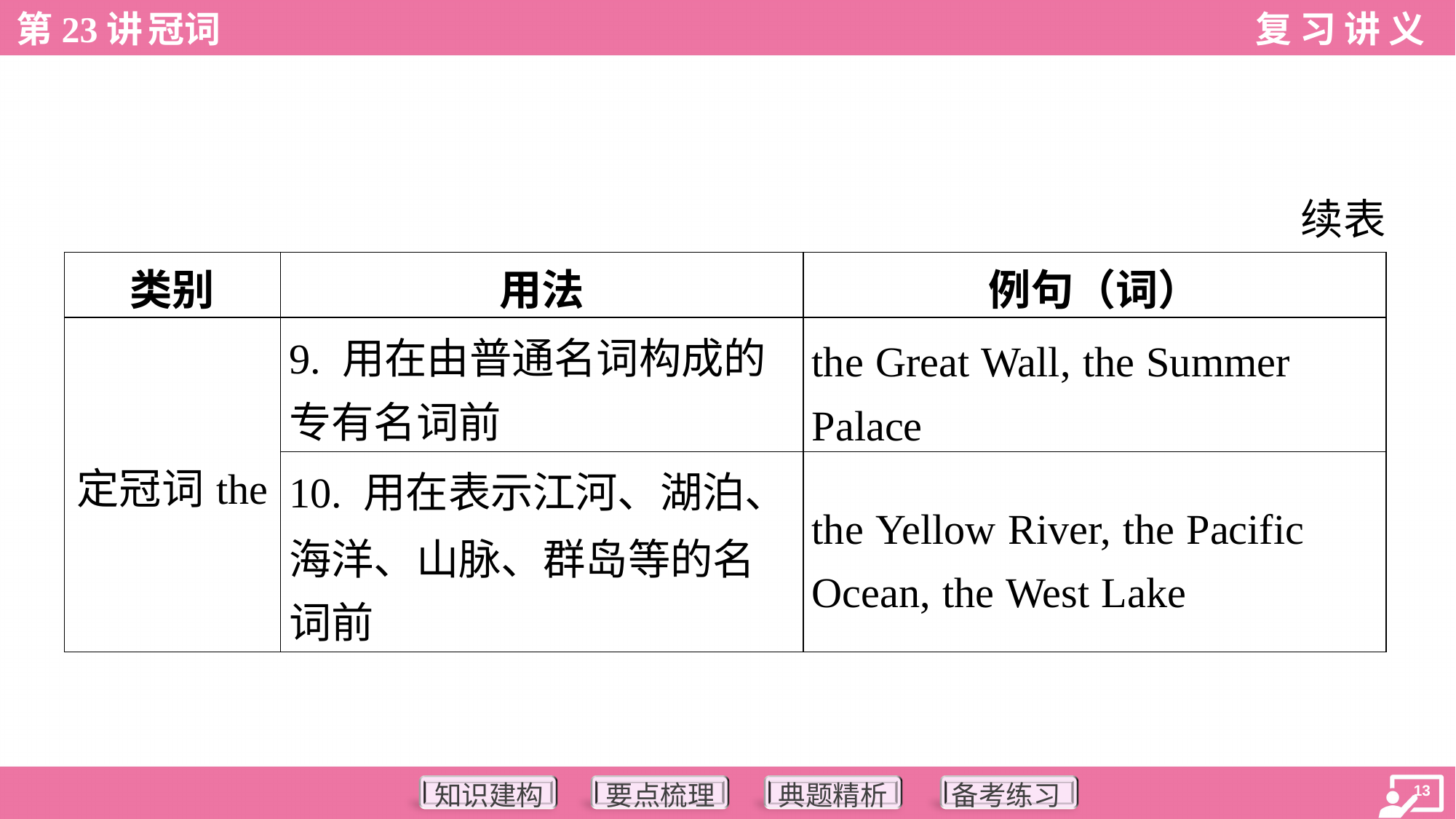

续表
| 类别 | 用法 | 例句（词） |
| --- | --- | --- |
| 定冠词the | 9. 用在由普通名词构成的 专有名词前 | the Great Wall, the Summer Palace |
|  | 10. 用在表示江河、湖泊、 海洋、山脉、群岛等的名 词前 | the Yellow River, the Pacific Ocean, the West Lake |